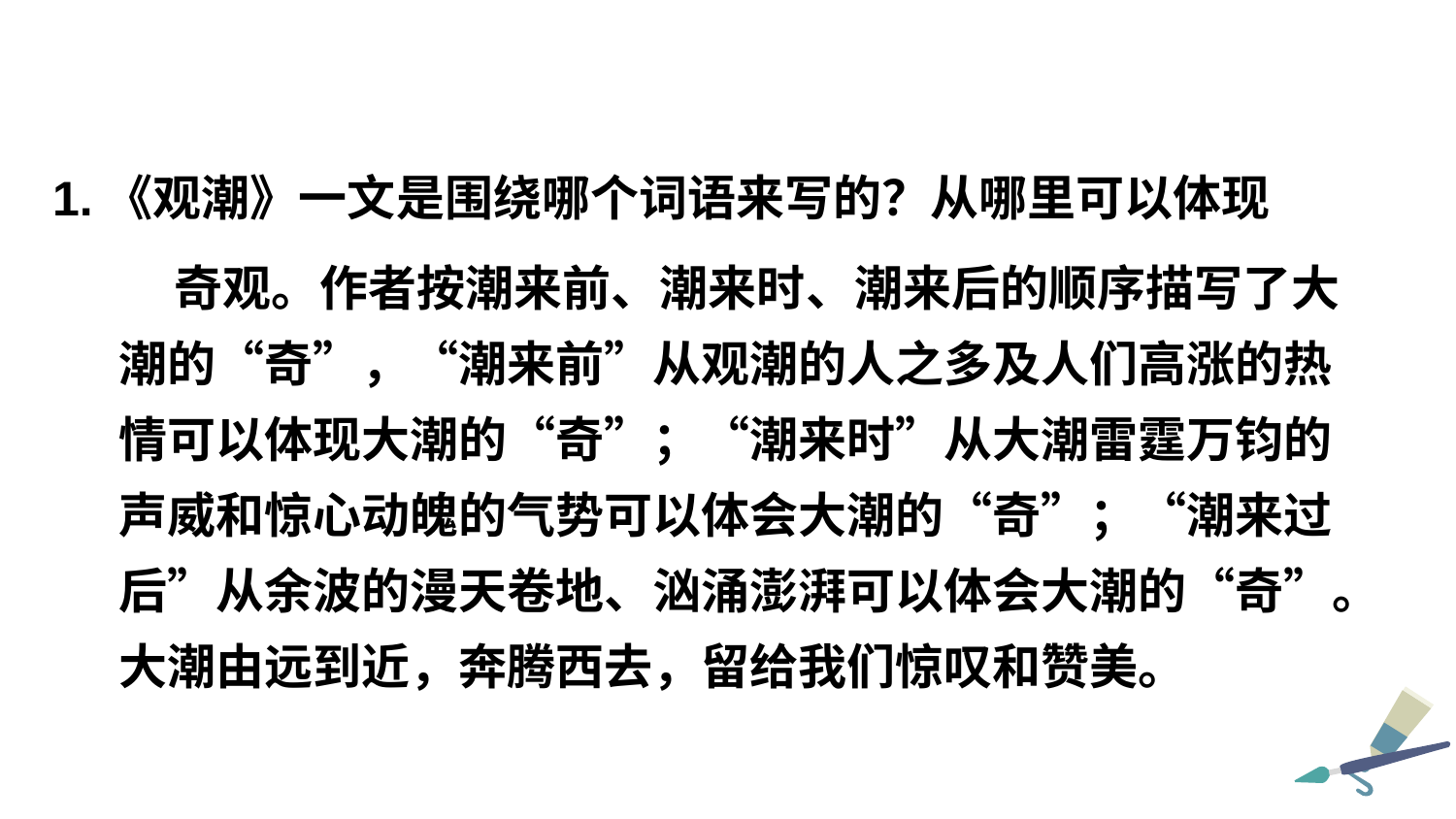

1.《观潮》一文是围绕哪个词语来写的？从哪里可以体现
    奇观。作者按潮来前、潮来时、潮来后的顺序描写了大潮的“奇”，“潮来前”从观潮的人之多及人们高涨的热情可以体现大潮的“奇”；“潮来时”从大潮雷霆万钧的声威和惊心动魄的气势可以体会大潮的“奇”；“潮来过后”从余波的漫天卷地、汹涌澎湃可以体会大潮的“奇”。大潮由远到近，奔腾西去，留给我们惊叹和赞美。